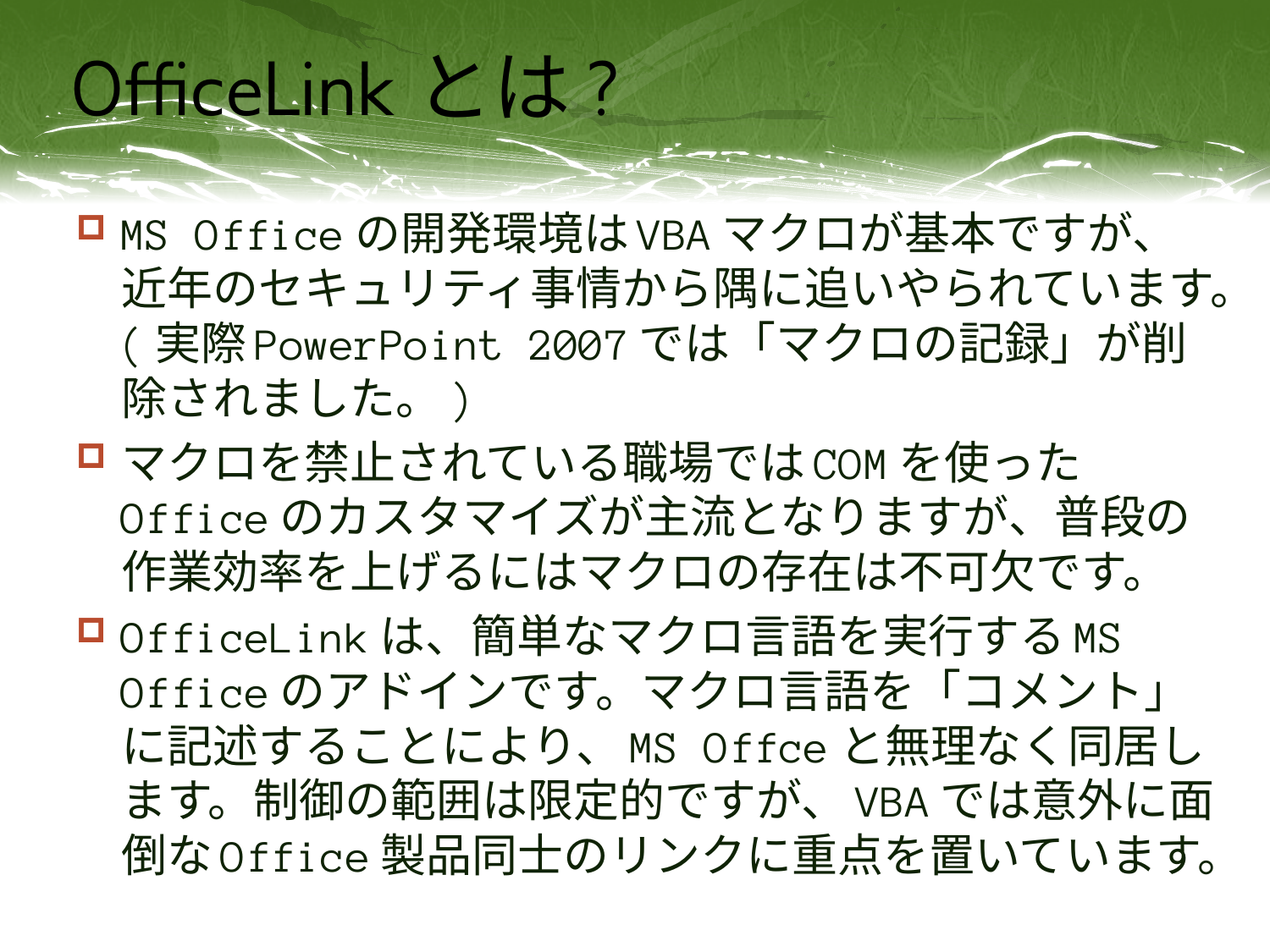

# OfficeLinkとは?
MS Officeの開発環境はVBAマクロが基本ですが、近年のセキュリティ事情から隅に追いやられています。(実際PowerPoint 2007では「マクロの記録」が削除されました。)
マクロを禁止されている職場ではCOMを使ったOfficeのカスタマイズが主流となりますが、普段の作業効率を上げるにはマクロの存在は不可欠です。
OfficeLinkは、簡単なマクロ言語を実行するMS Officeのアドインです。マクロ言語を「コメント」に記述することにより、MS Offceと無理なく同居します。制御の範囲は限定的ですが、VBAでは意外に面倒なOffice製品同士のリンクに重点を置いています。